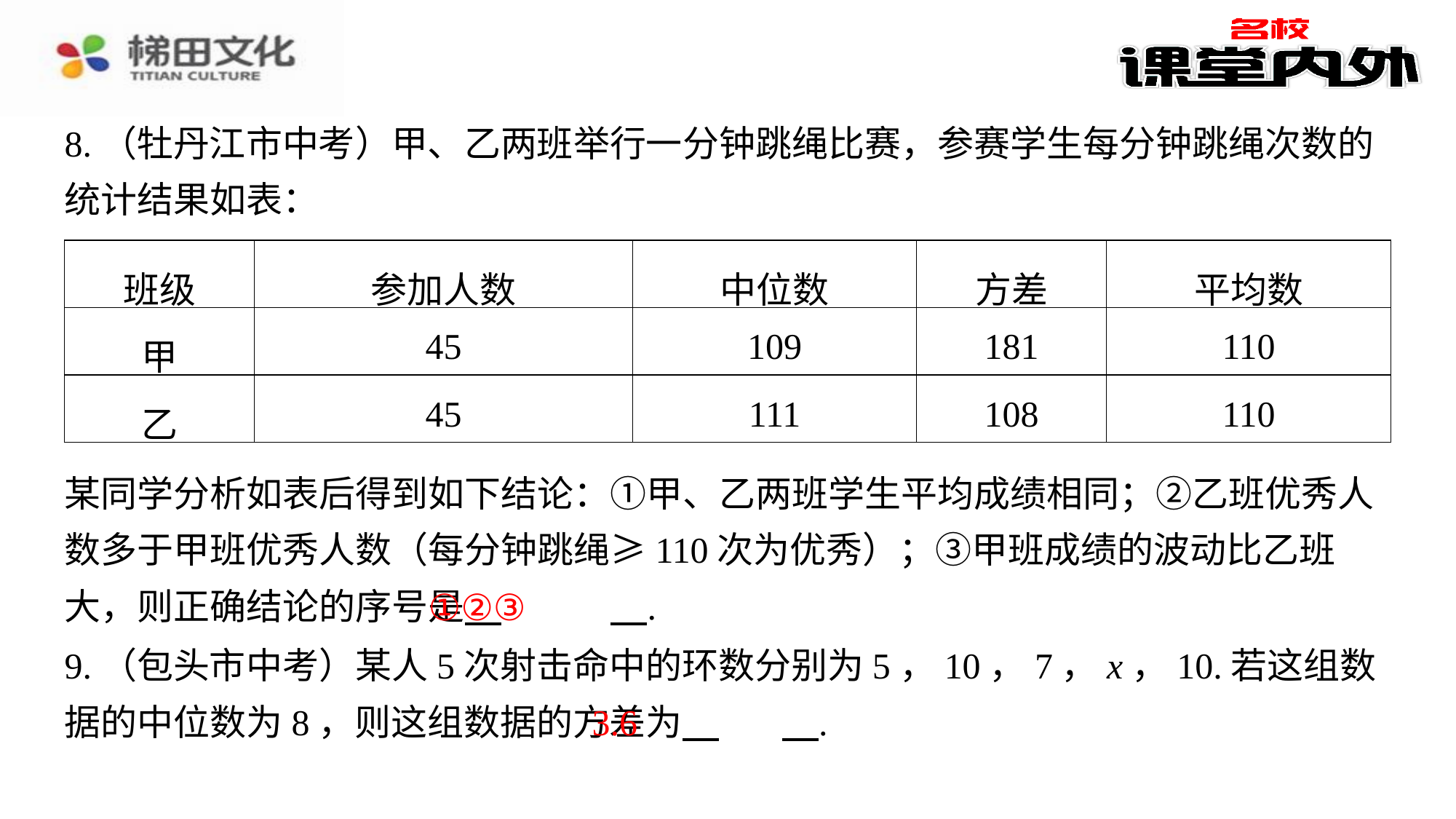

8.（牡丹江市中考）甲、乙两班举行一分钟跳绳比赛，参赛学生每分钟跳绳次数的统计结果如表：
| 班级 | 参加人数 | 中位数 | 方差 | 平均数 |
| --- | --- | --- | --- | --- |
| 甲 | 45 | 109 | 181 | 110 |
| 乙 | 45 | 111 | 108 | 110 |
某同学分析如表后得到如下结论：①甲、乙两班学生平均成绩相同；②乙班优秀人数多于甲班优秀人数（每分钟跳绳≥110次为优秀）；③甲班成绩的波动比乙班大，则正确结论的序号是 　①②③　⁠.
①②③
9.（包头市中考）某人5次射击命中的环数分别为5，10，7，x，10.若这组数据的中位数为8，则这组数据的方差为 　3.6　⁠.
3.6